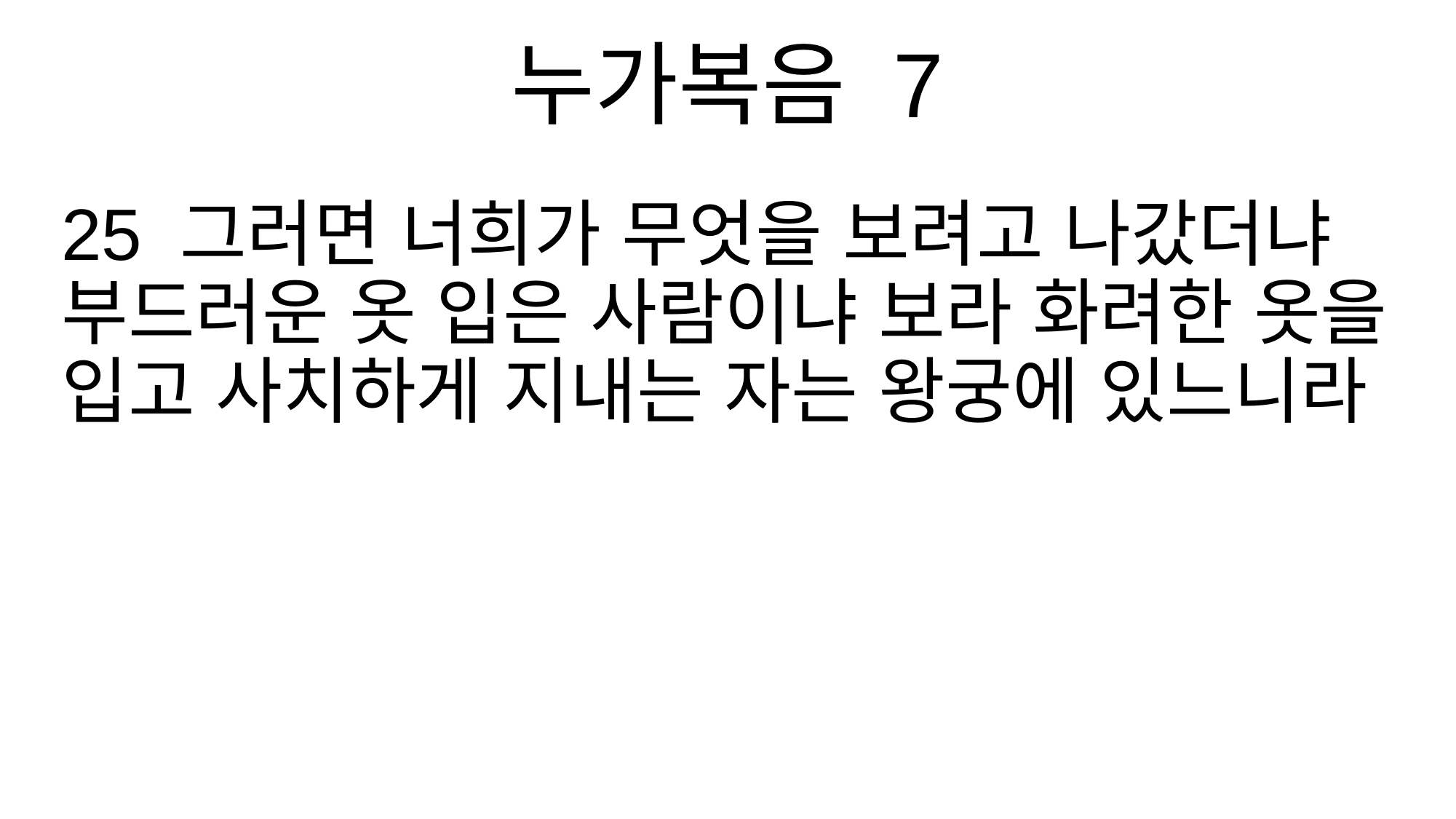

누가복음 7
25 그러면 너희가 무엇을 보려고 나갔더냐 부드러운 옷 입은 사람이냐 보라 화려한 옷을 입고 사치하게 지내는 자는 왕궁에 있느니라